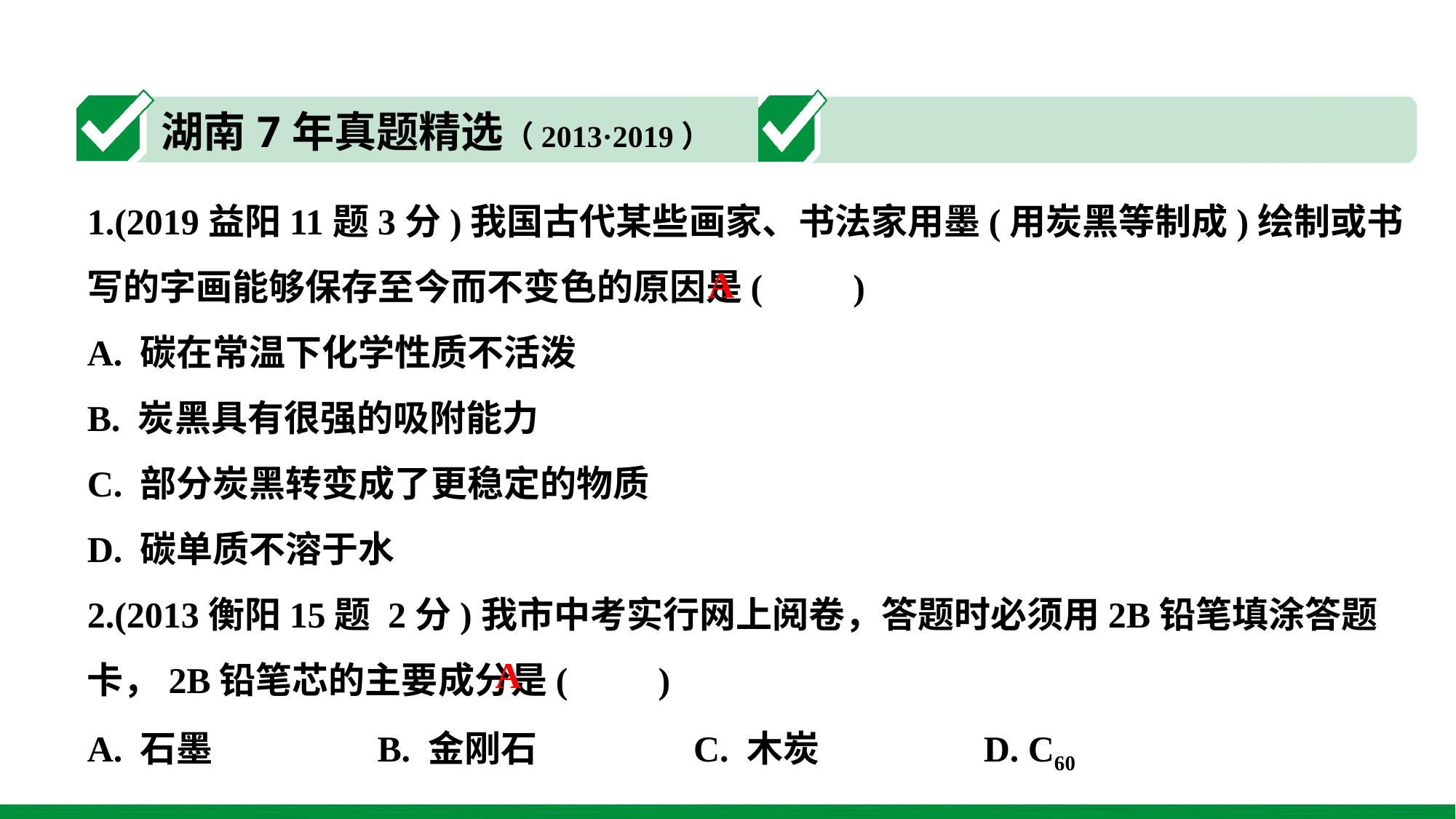

1.(2019益阳11题3分)我国古代某些画家、书法家用墨(用炭黑等制成)绘制或书写的字画能够保存至今而不变色的原因是(　　)
A. 碳在常温下化学性质不活泼
B. 炭黑具有很强的吸附能力
C. 部分炭黑转变成了更稳定的物质
D. 碳单质不溶于水
2.(2013衡阳15题 2分)我市中考实行网上阅卷，答题时必须用2B铅笔填涂答题卡，2B铅笔芯的主要成分是(　　)
A. 石墨                   B. 金刚石                  C. 木炭                   D. C60
A
A